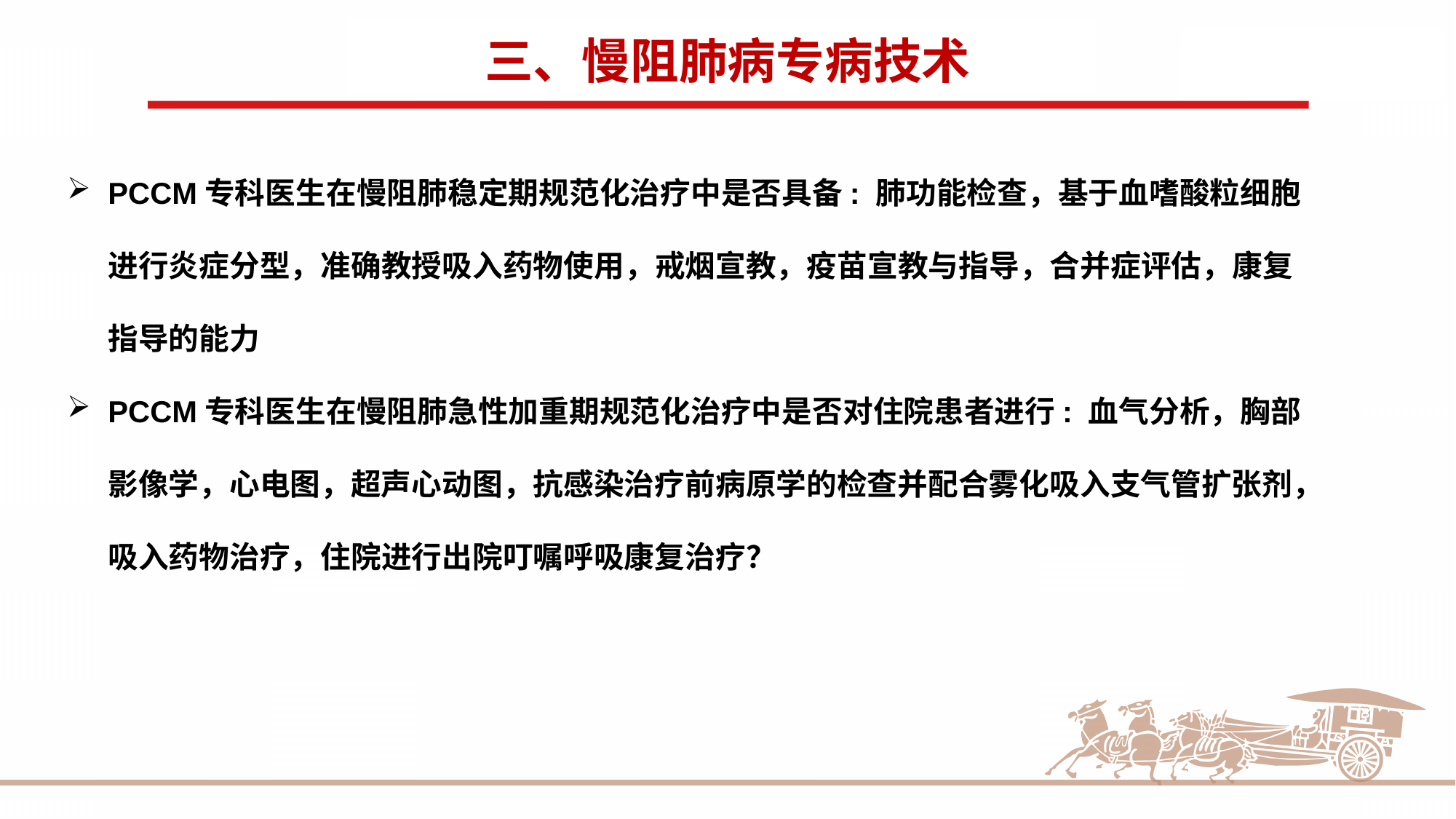

三、慢阻肺病专病技术
PCCM专科医生在慢阻肺稳定期规范化治疗中是否具备: 肺功能检查，基于血嗜酸粒细胞进行炎症分型，准确教授吸入药物使用，戒烟宣教，疫苗宣教与指导，合并症评估，康复指导的能力
PCCM专科医生在慢阻肺急性加重期规范化治疗中是否对住院患者进行: 血气分析，胸部影像学，心电图，超声心动图，抗感染治疗前病原学的检查并配合雾化吸入支气管扩张剂，吸入药物治疗，住院进行出院叮嘱呼吸康复治疗？